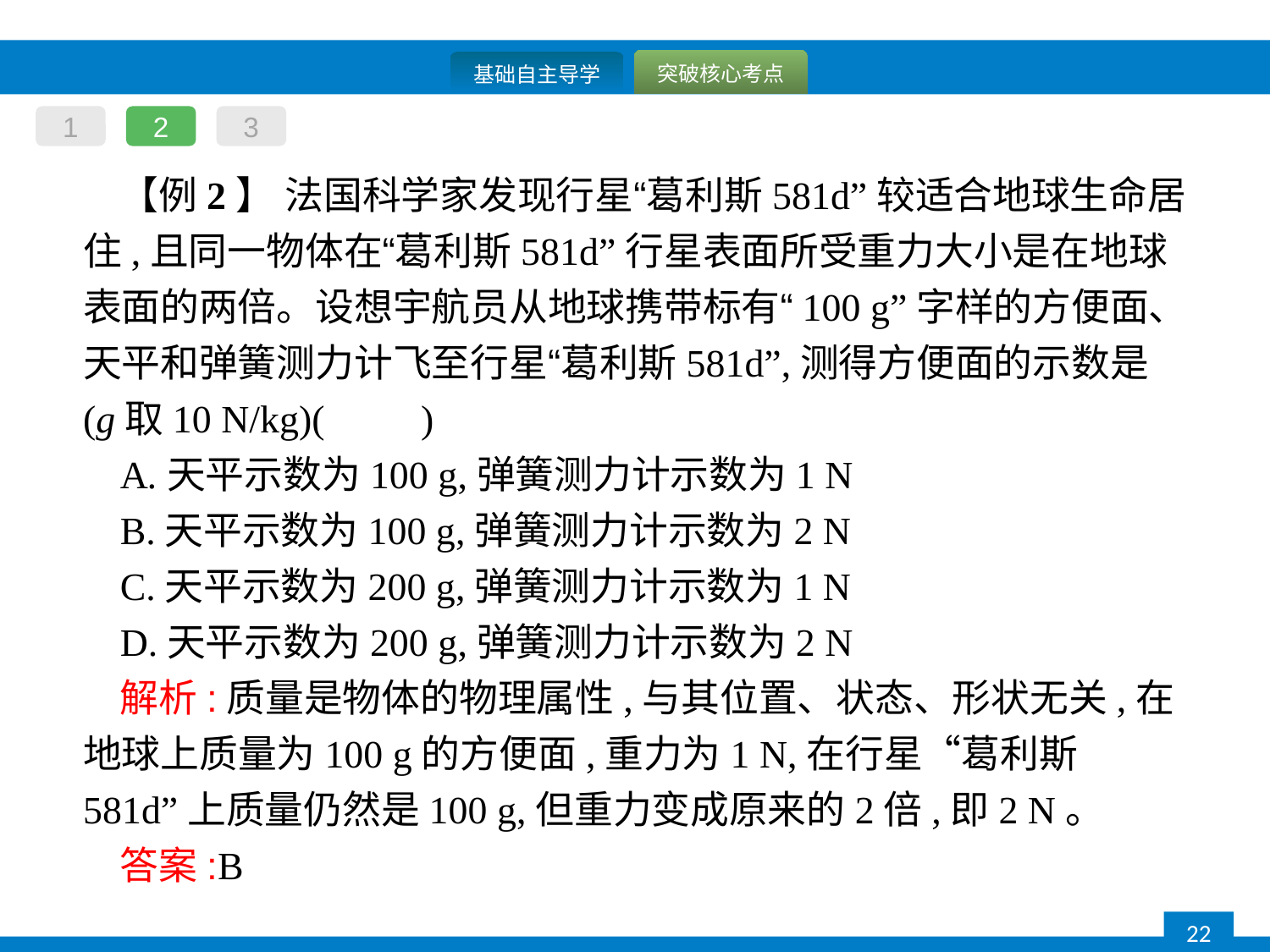

1
2
3
【例2】 法国科学家发现行星“葛利斯581d”较适合地球生命居住,且同一物体在“葛利斯581d”行星表面所受重力大小是在地球表面的两倍。设想宇航员从地球携带标有“100 g”字样的方便面、天平和弹簧测力计飞至行星“葛利斯581d”,测得方便面的示数是(g取10 N/kg)(　　)
A.天平示数为100 g,弹簧测力计示数为1 N
B.天平示数为100 g,弹簧测力计示数为2 N
C.天平示数为200 g,弹簧测力计示数为1 N
D.天平示数为200 g,弹簧测力计示数为2 N
解析:质量是物体的物理属性,与其位置、状态、形状无关,在地球上质量为100 g的方便面,重力为1 N,在行星“葛利斯581d”上质量仍然是100 g,但重力变成原来的2倍,即2 N。
答案:B